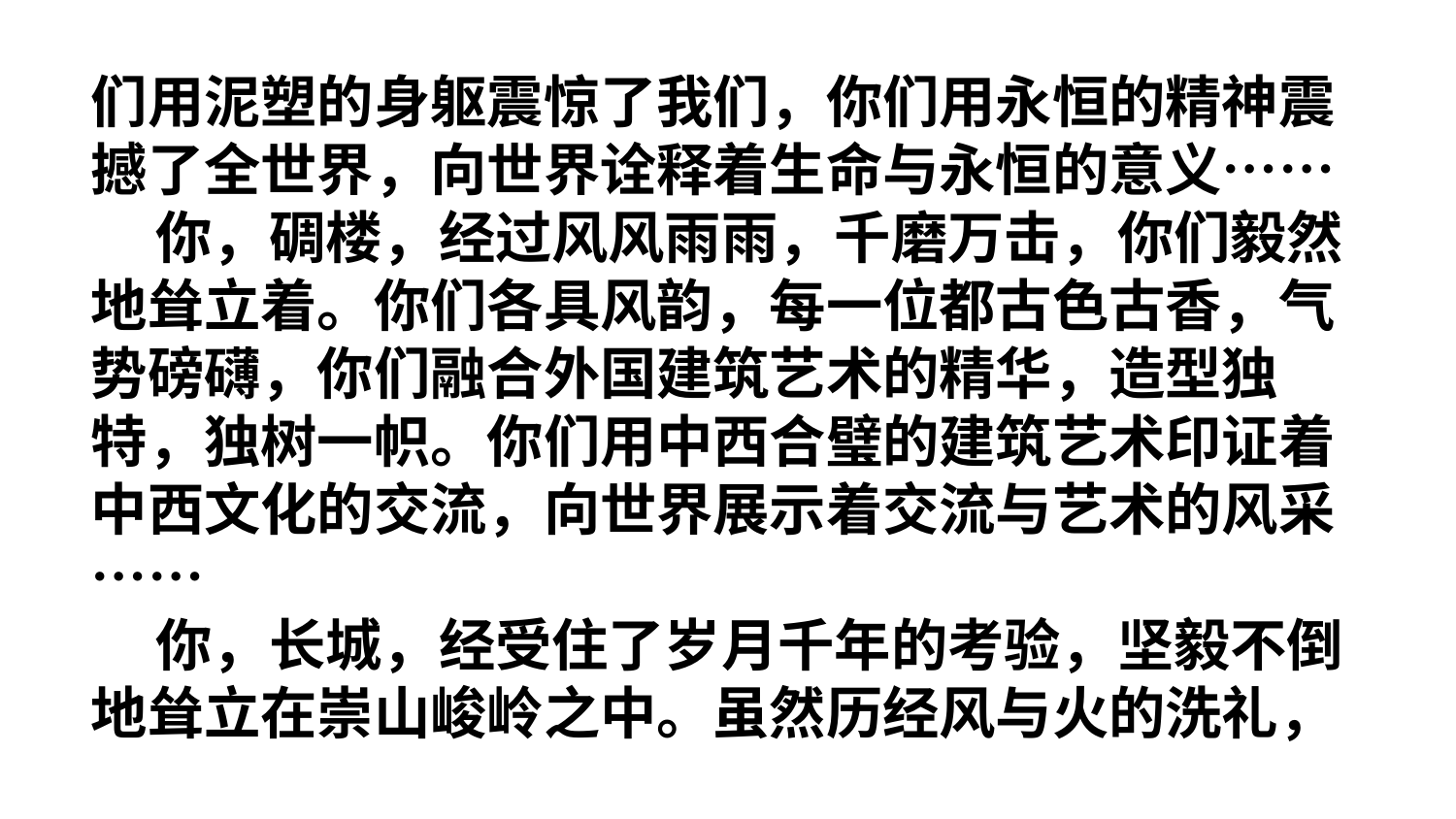

们用泥塑的身躯震惊了我们，你们用永恒的精神震撼了全世界，向世界诠释着生命与永恒的意义……
    你，碉楼，经过风风雨雨，千磨万击，你们毅然地耸立着。你们各具风韵，每一位都古色古香，气势磅礴，你们融合外国建筑艺术的精华，造型独特，独树一帜。你们用中西合璧的建筑艺术印证着中西文化的交流，向世界展示着交流与艺术的风采……
    你，长城，经受住了岁月千年的考验，坚毅不倒地耸立在崇山峻岭之中。虽然历经风与火的洗礼，